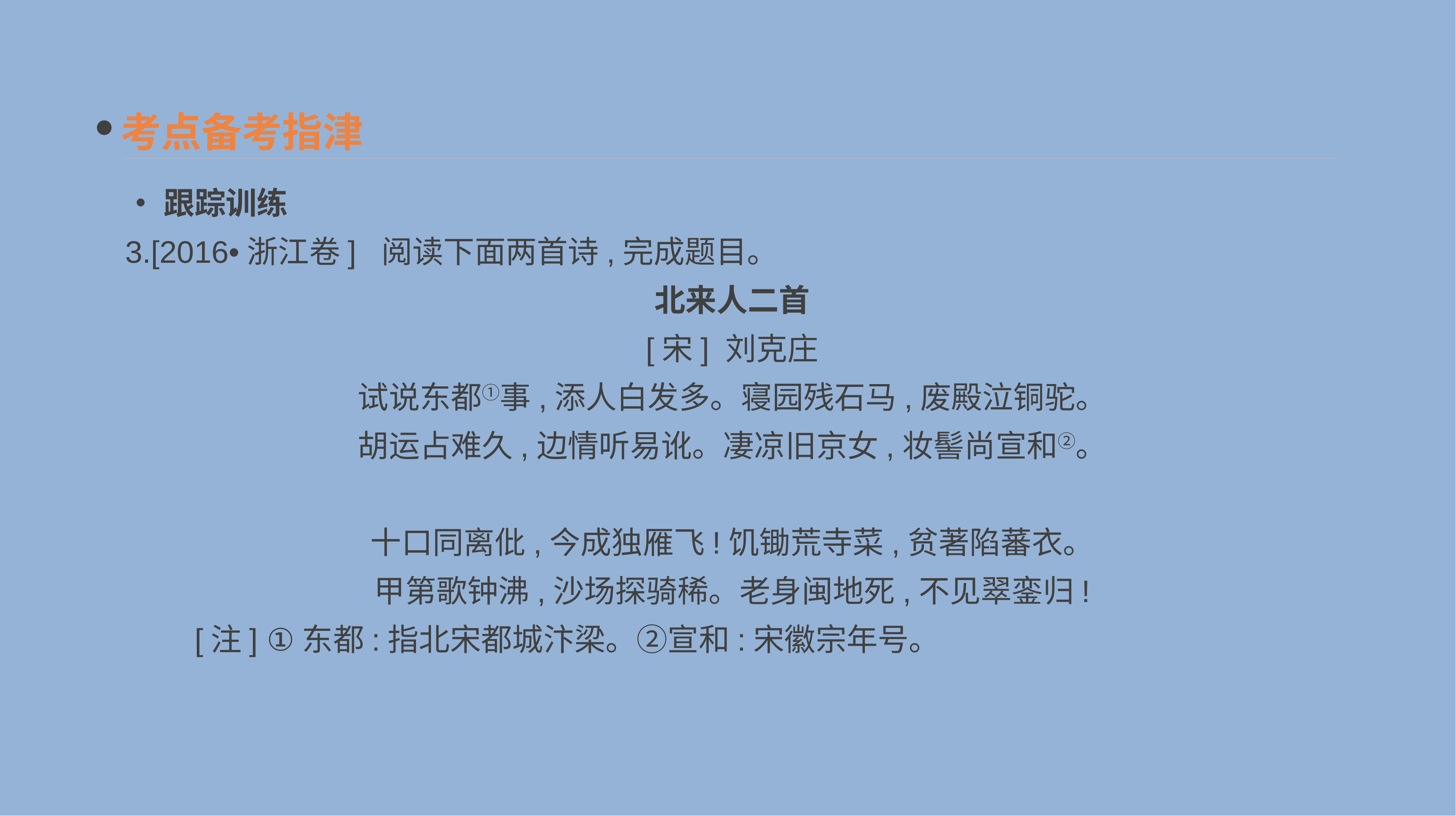

考点备考指津

•跟踪训练
3.[2016•浙江卷]  阅读下面两首诗,完成题目。
北来人二首
[宋] 刘克庄
试说东都①事,添人白发多。寝园残石马,废殿泣铜驼。
胡运占难久,边情听易讹。凄凉旧京女,妆髻尚宣和②。

十口同离仳,今成独雁飞!饥锄荒寺菜,贫著陷蕃衣。
甲第歌钟沸,沙场探骑稀。老身闽地死,不见翠銮归!
　　[注] ①东都:指北宋都城汴梁。②宣和:宋徽宗年号。